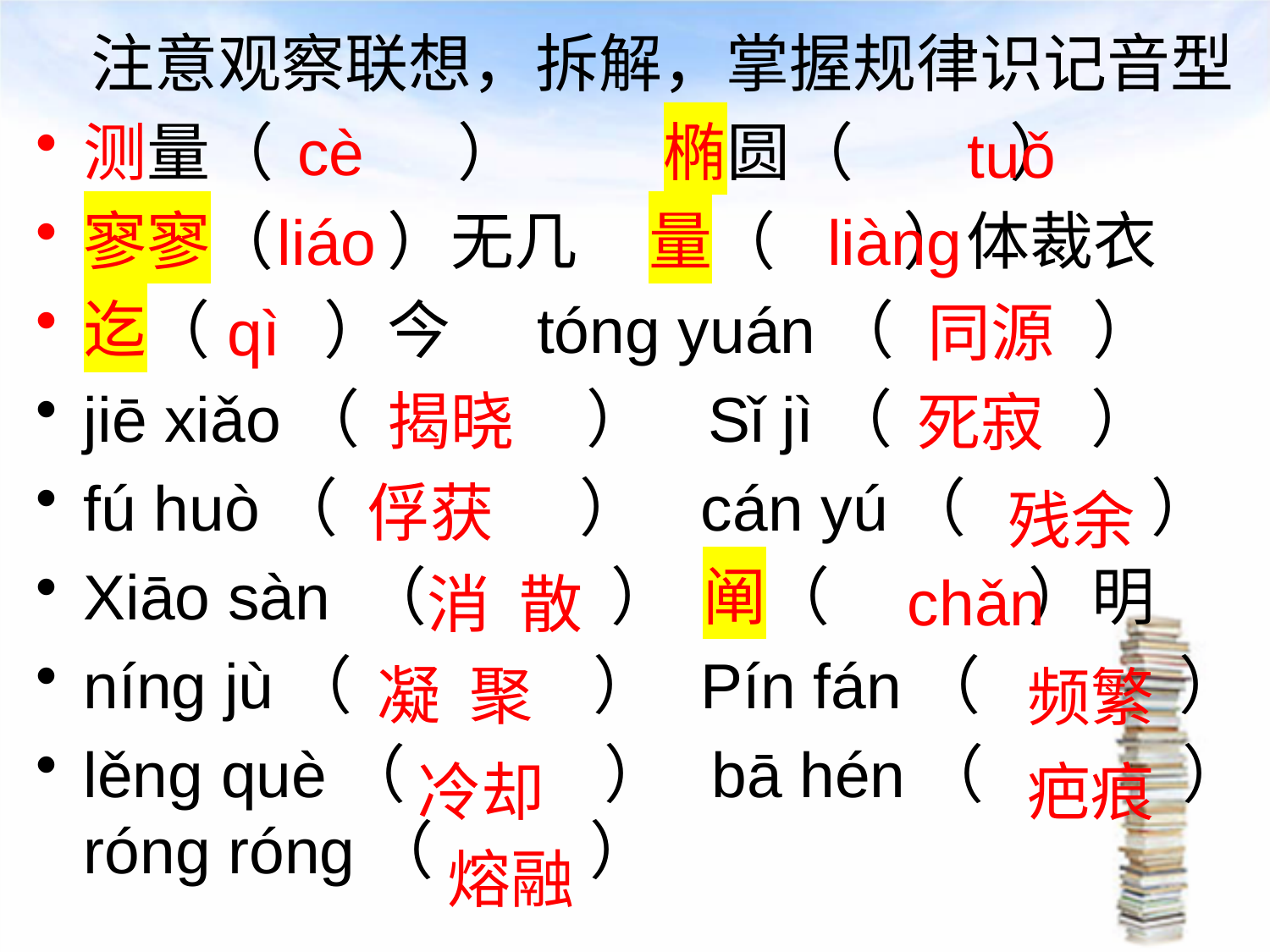

# 注意观察联想，拆解，掌握规律识记音型
测量（             ）          椭圆（           ）
寥寥（        ）无几     量（         ）体裁衣
迄（        ）今     tóng yuán（              ）
jiē xiǎo（                ）   Sǐ jì（              ）
fú huò（                 ）   cán yú（             ）
Xiāo sàn （             ）  阐（              ）明
níng jù（                 ）  Pín fán（              ）
lěng què（              ）  bā hén（              ）róng róng（           ）
cè
tuǒ
liáo
liàng
qì
同源
揭晓
死寂
俘获
残余
chǎn
消  散
凝  聚
频繁
冷却
疤痕
熔融